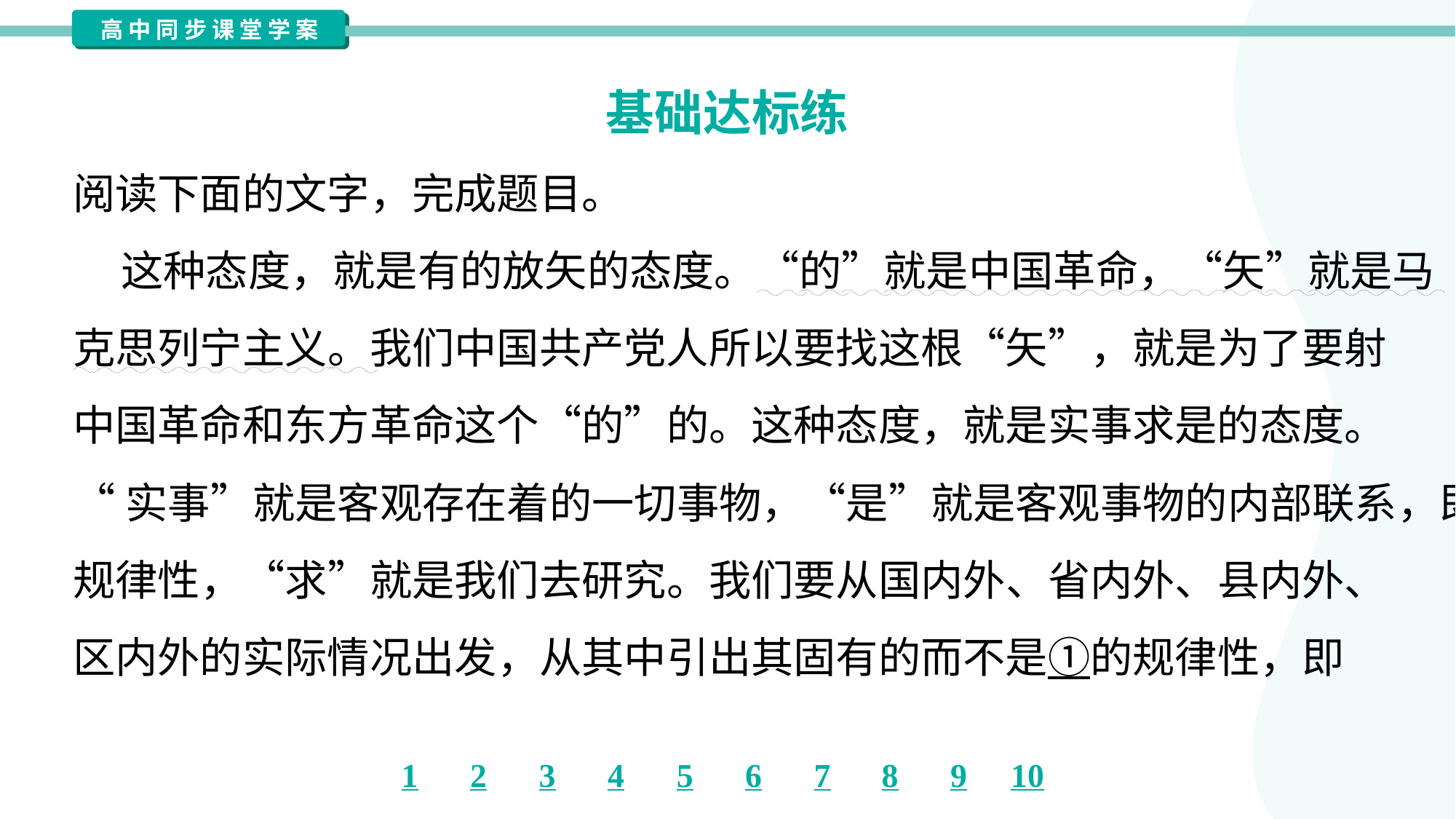

基础达标练
阅读下面的文字，完成题目。
    这种态度，就是有的放矢的态度。“的”就是中国革命，“矢”就是马
克思列宁主义。我们中国共产党人所以要找这根“矢”，就是为了要射
中国革命和东方革命这个“的”的。这种态度，就是实事求是的态度。
“实事”就是客观存在着的一切事物，“是”就是客观事物的内部联系，即
规律性，“求”就是我们去研究。我们要从国内外、省内外、县内外、
区内外的实际情况出发，从其中引出其固有的而不是①的规律性，即